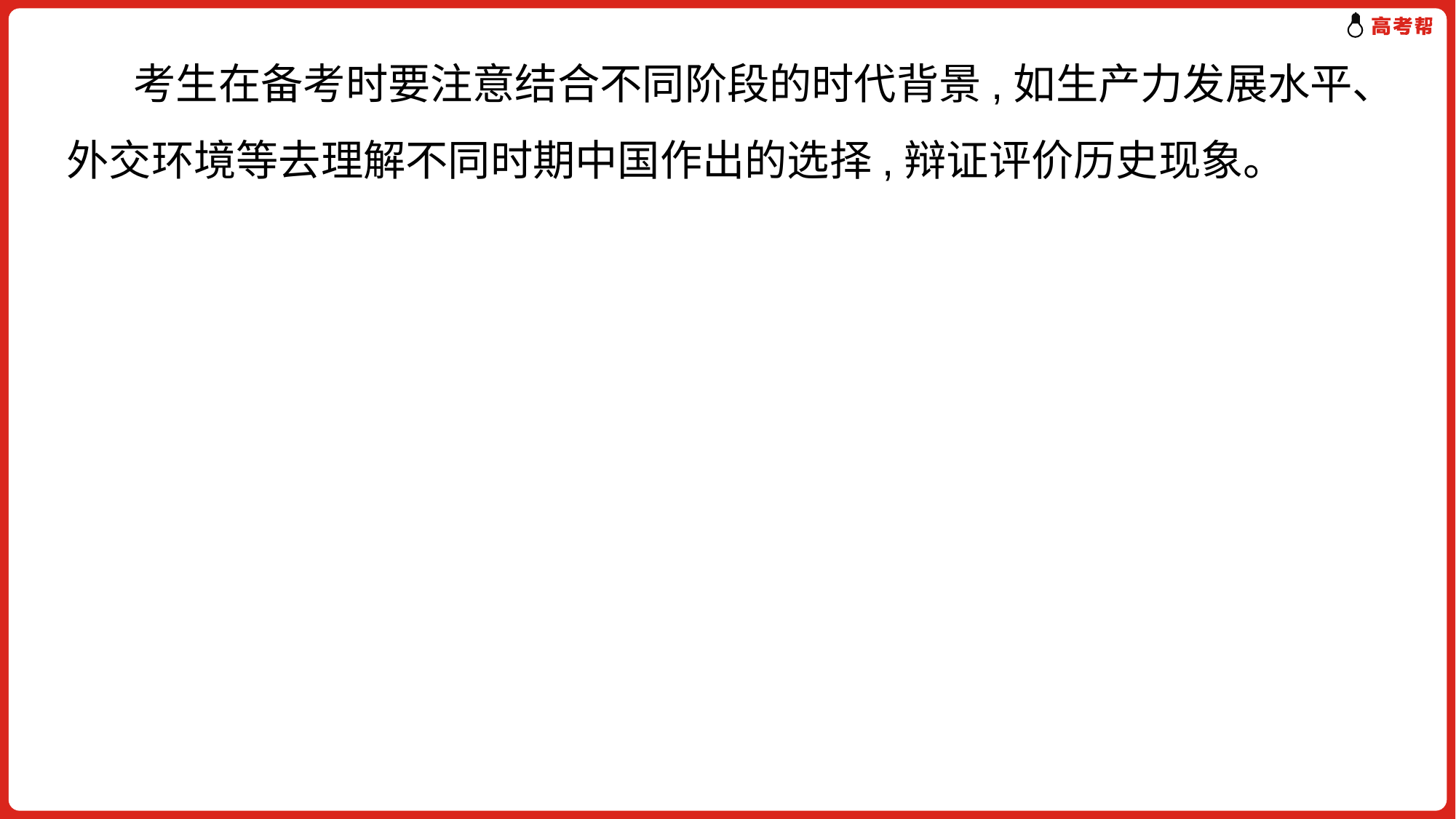

考生在备考时要注意结合不同阶段的时代背景,如生产力发展水平、外交环境等去理解不同时期中国作出的选择,辩证评价历史现象。